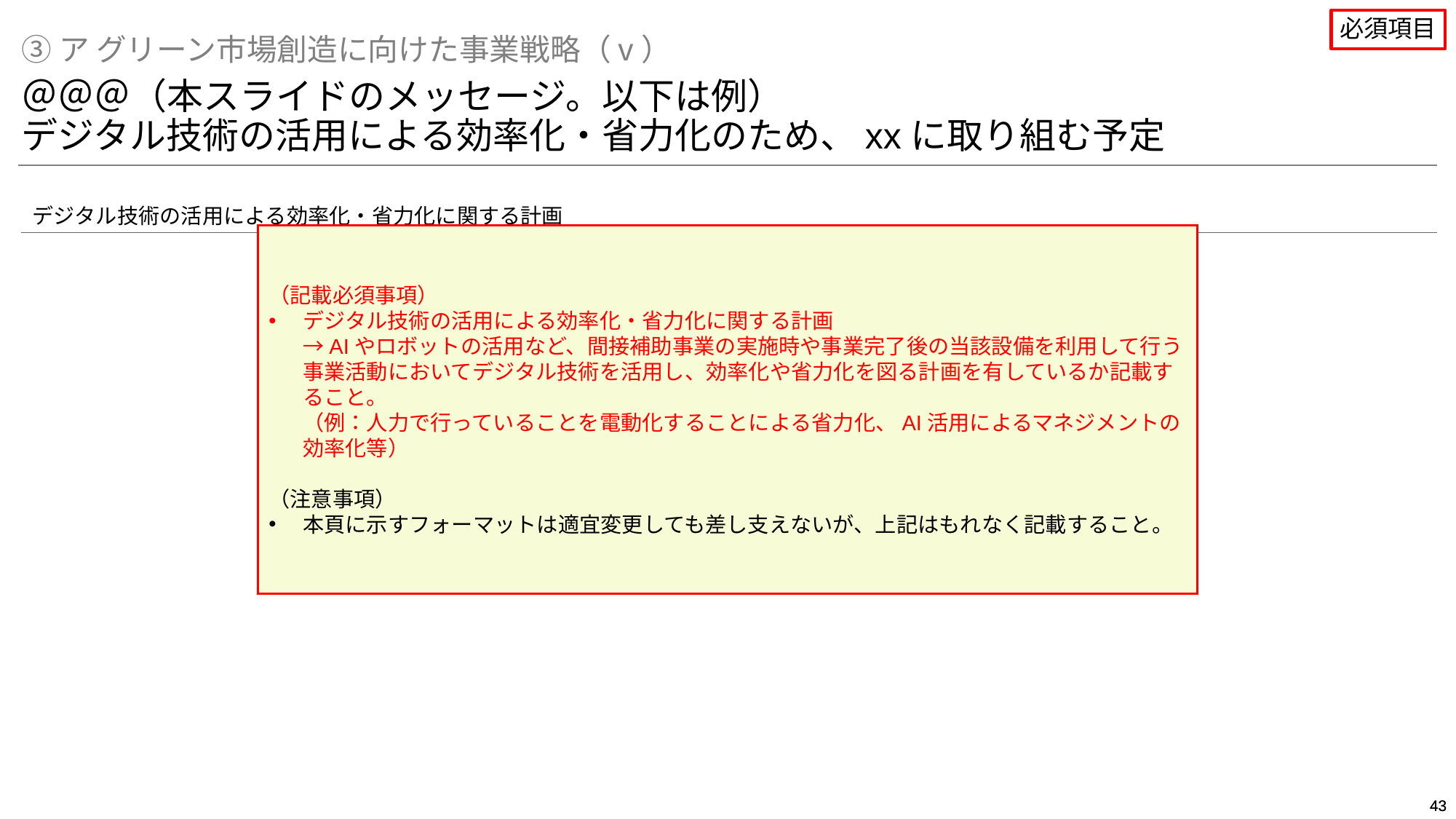

必須項目
③ア グリーン市場創造に向けた事業戦略（ⅴ）
＠＠＠（本スライドのメッセージ。以下は例）
デジタル技術の活用による効率化・省力化のため、xxに取り組む予定
デジタル技術の活用による効率化・省力化に関する計画
（記載必須事項）
デジタル技術の活用による効率化・省力化に関する計画
→AIやロボットの活用など、間接補助事業の実施時や事業完了後の当該設備を利用して行う事業活動においてデジタル技術を活用し、効率化や省力化を図る計画を有しているか記載すること。
（例：人力で行っていることを電動化することによる省力化、AI活用によるマネジメントの効率化等）

（注意事項）
本頁に示すフォーマットは適宜変更しても差し支えないが、上記はもれなく記載すること。